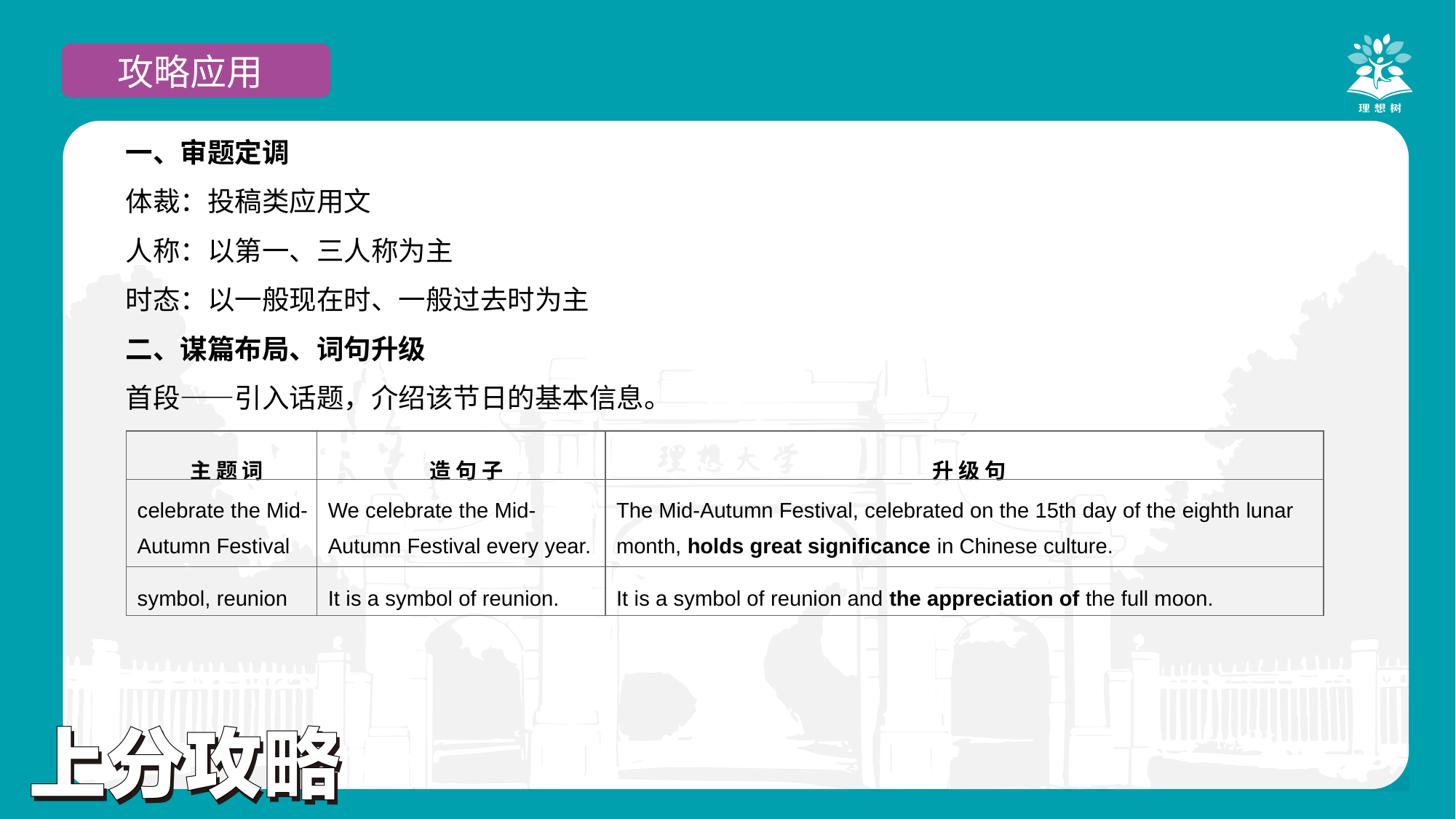

攻略应用
一、审题定调
体裁：投稿类应用文
人称：以第一、三人称为主
时态：以一般现在时、一般过去时为主
二、谋篇布局、词句升级
首段——引入话题，介绍该节日的基本信息。
| 主 题 词 | 造 句 子 | 升 级 句 |
| --- | --- | --- |
| celebrate the Mid-Autumn Festival | We celebrate the Mid-Autumn Festival every year. | The Mid-Autumn Festival, celebrated on the 15th day of the eighth lunar month, holds great significance in Chinese culture. |
| symbol, reunion | It is a symbol of reunion. | It is a symbol of reunion and the appreciation of the full moon. |